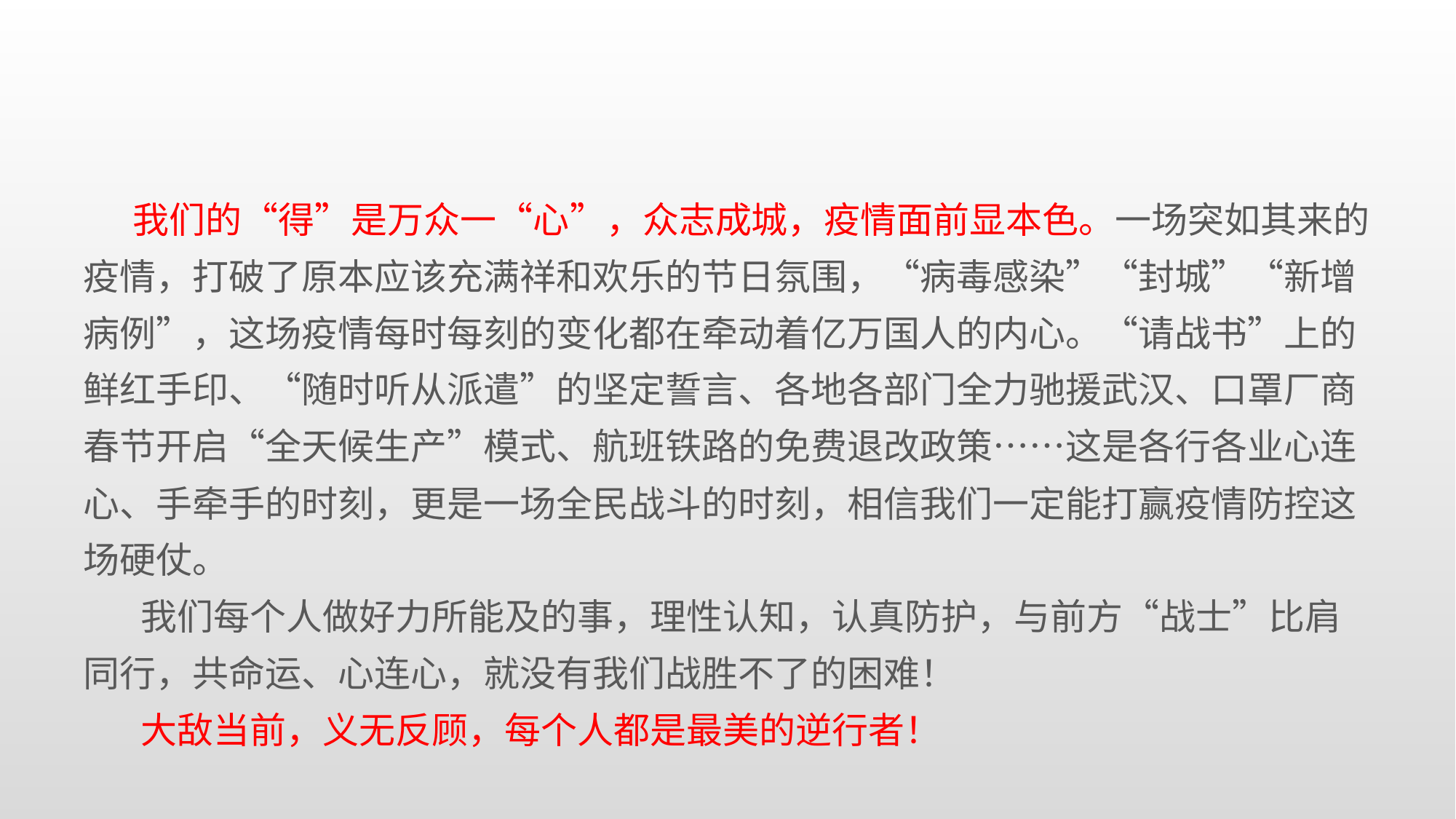

#
     我们的“得”是万众一“心”，众志成城，疫情面前显本色。一场突如其来的疫情，打破了原本应该充满祥和欢乐的节日氛围，“病毒感染”“封城”“新增病例”，这场疫情每时每刻的变化都在牵动着亿万国人的内心。“请战书”上的鲜红手印、“随时听从派遣”的坚定誓言、各地各部门全力驰援武汉、口罩厂商春节开启“全天候生产”模式、航班铁路的免费退改政策……这是各行各业心连心、手牵手的时刻，更是一场全民战斗的时刻，相信我们一定能打赢疫情防控这场硬仗。
       我们每个人做好力所能及的事，理性认知，认真防护，与前方“战士”比肩同行，共命运、心连心，就没有我们战胜不了的困难！
       大敌当前，义无反顾，每个人都是最美的逆行者！